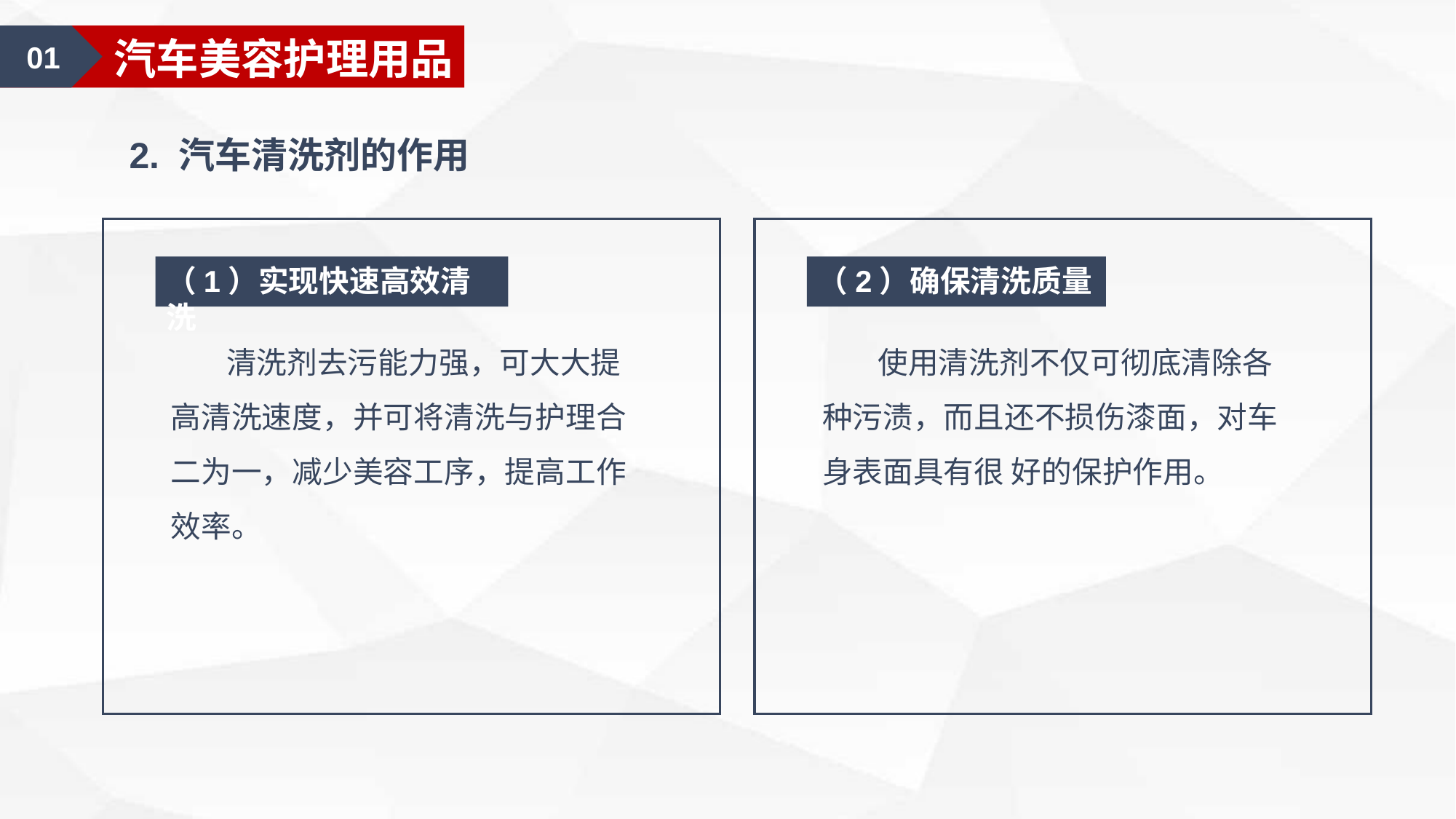

01
汽车美容护理用品
2. 汽车清洗剂的作用

（1）实现快速高效清洗
（2）确保清洗质量
       清洗剂去污能力强，可大大提高清洗速度，并可将清洗与护理合二为一，减少美容工序，提高工作效率。
       使用清洗剂不仅可彻底清除各种污渍，而且还不损伤漆面，对车身表面具有很 好的保护作用。